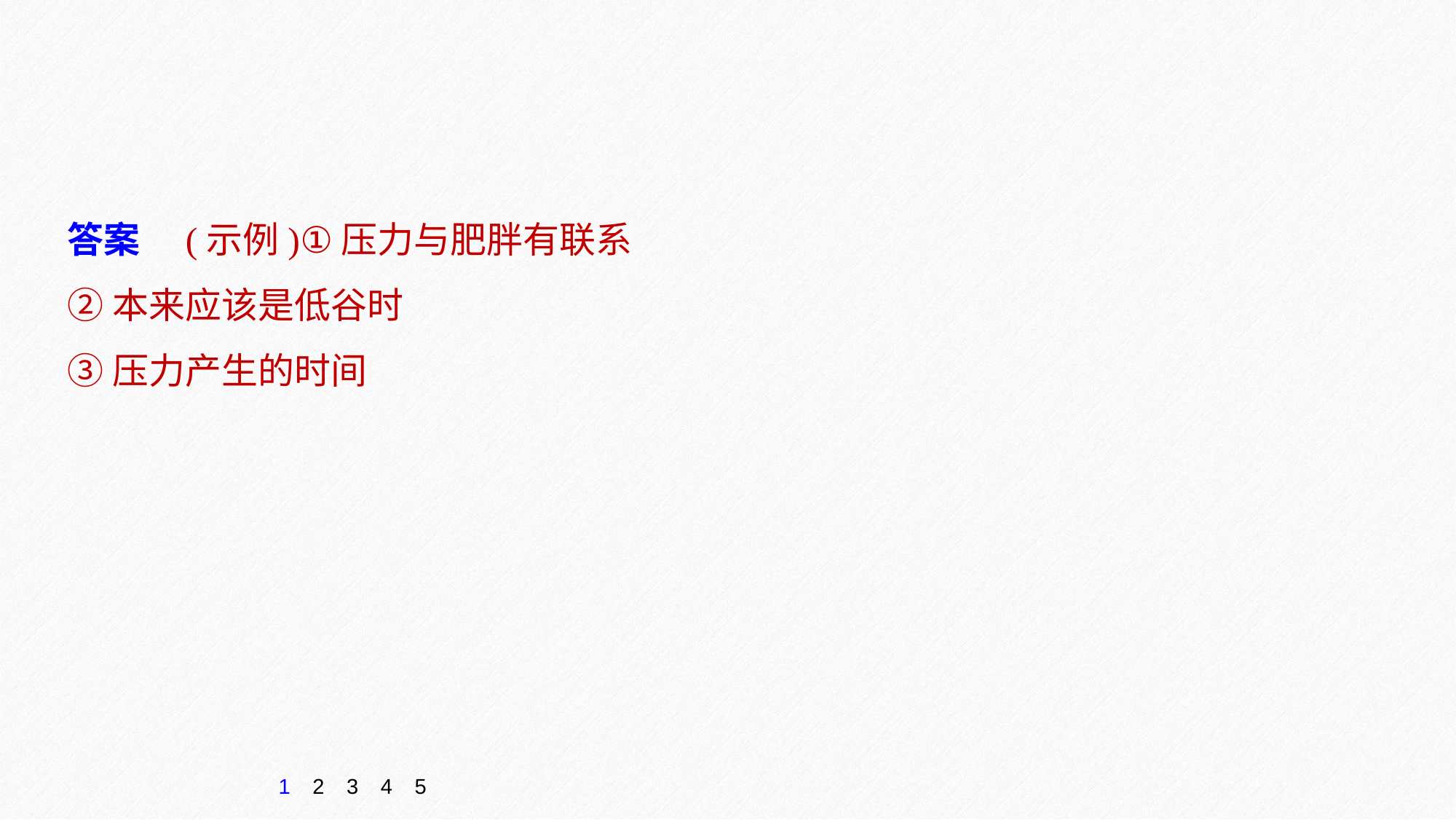

答案　(示例)①压力与肥胖有联系
②本来应该是低谷时
③压力产生的时间
1
2
3
4
5